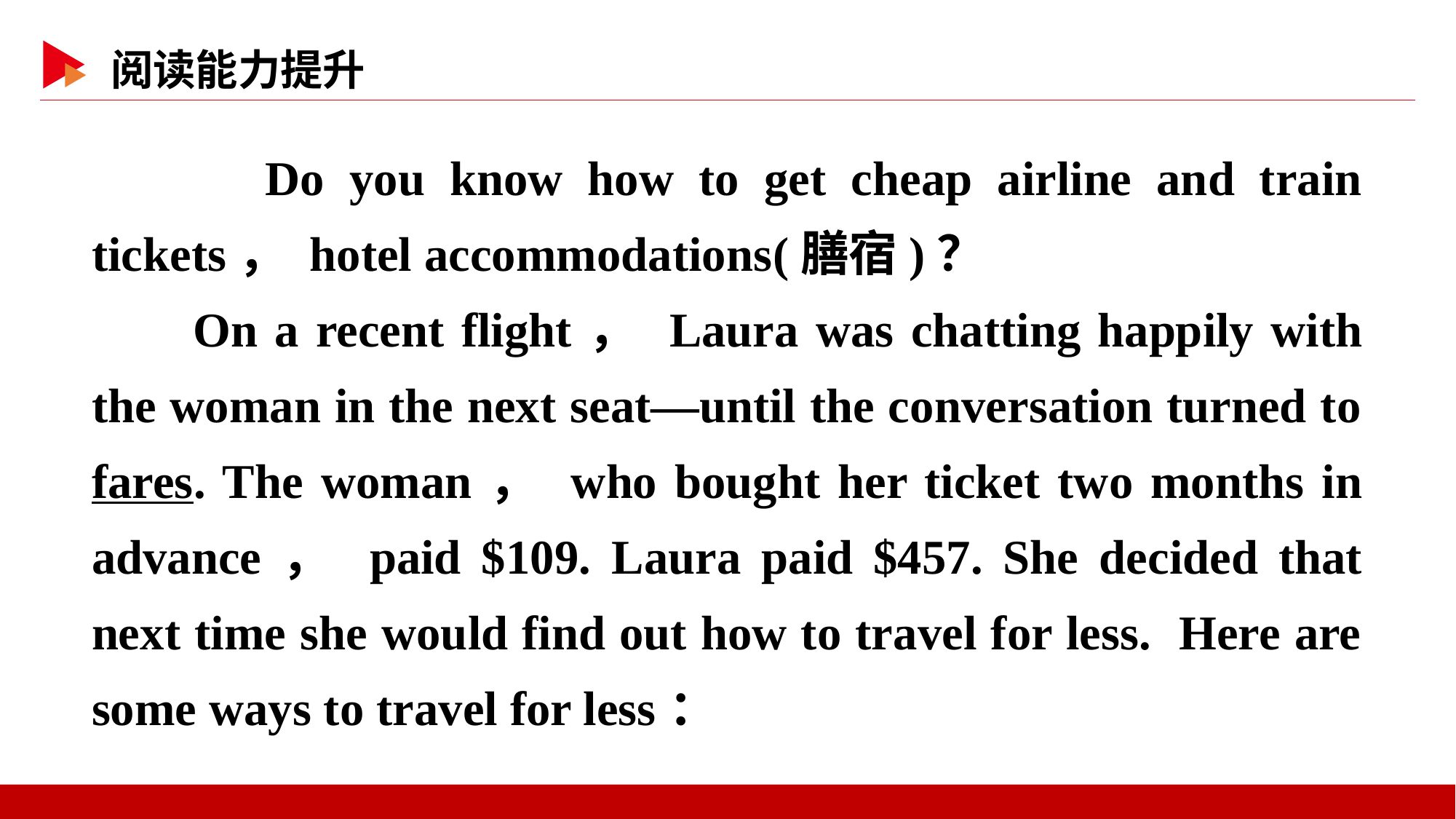

Do you know how to get cheap airline and train tickets， hotel accommodations(膳宿)？
    On a recent flight， Laura was chatting happily with the woman in the next seat—until the conversation turned to fares. The woman， who bought her ticket two months in advance， paid $109. Laura paid $457. She decided that next time she would find out how to travel for less.  Here are some ways to travel for less：